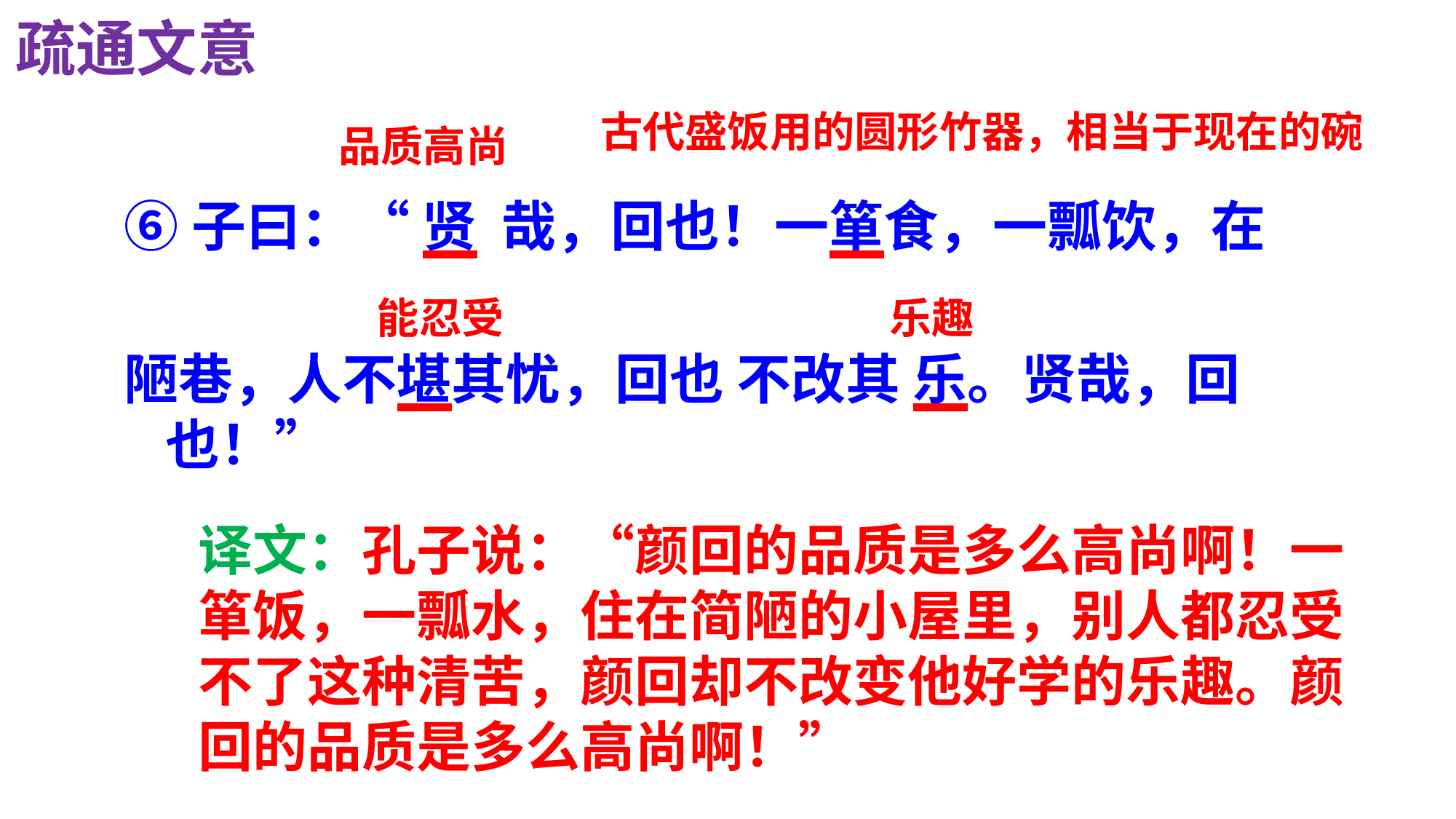

疏通文意
古代盛饭用的圆形竹器，相当于现在的碗
品质高尚
⑥子曰：“ 贤  哉，回也！一箪食，一瓢饮，在

陋巷，人不堪其忧，回也 不改其 乐。贤哉，回也！”

能忍受
乐趣
译文：孔子说：“颜回的品质是多么高尚啊！一箪饭，一瓢水，住在简陋的小屋里，别人都忍受不了这种清苦，颜回却不改变他好学的乐趣。颜回的品质是多么高尚啊！”